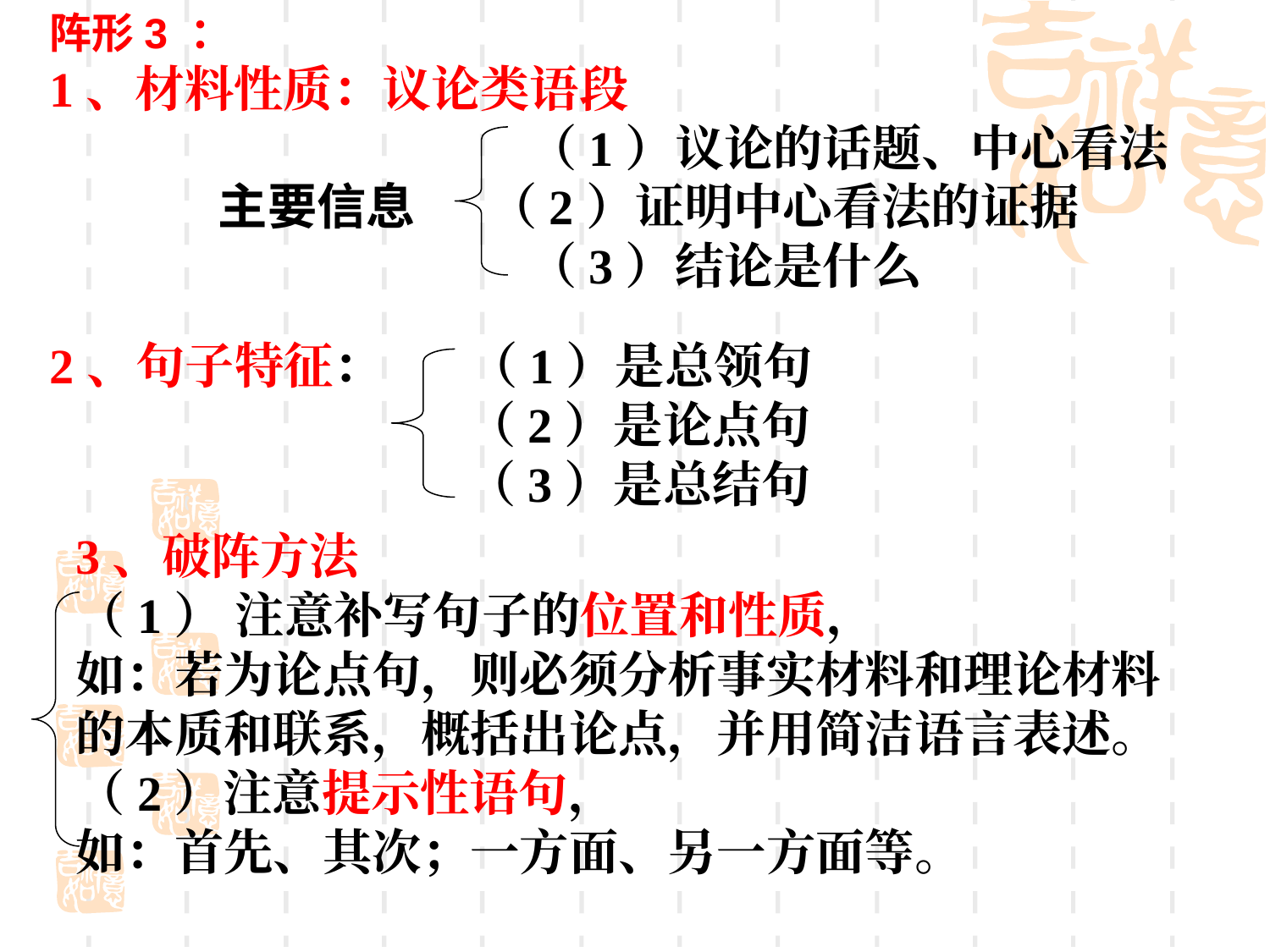

阵形3 ：
1、材料性质：议论类语段
                                      （1）议论的话题、中心看法
              主要信息      （2）证明中心看法的证据
                                      （3）结论是什么

2、句子特征：       （1）是总领句
                                 （2）是论点句
                                 （3）是总结句

3、破阵方法
（1） 注意补写句子的位置和性质，
如：若为论点句，则必须分析事实材料和理论材料的本质和联系，概括出论点，并用简洁语言表述。
（2）注意提示性语句，
如：首先、其次；一方面、另一方面等。